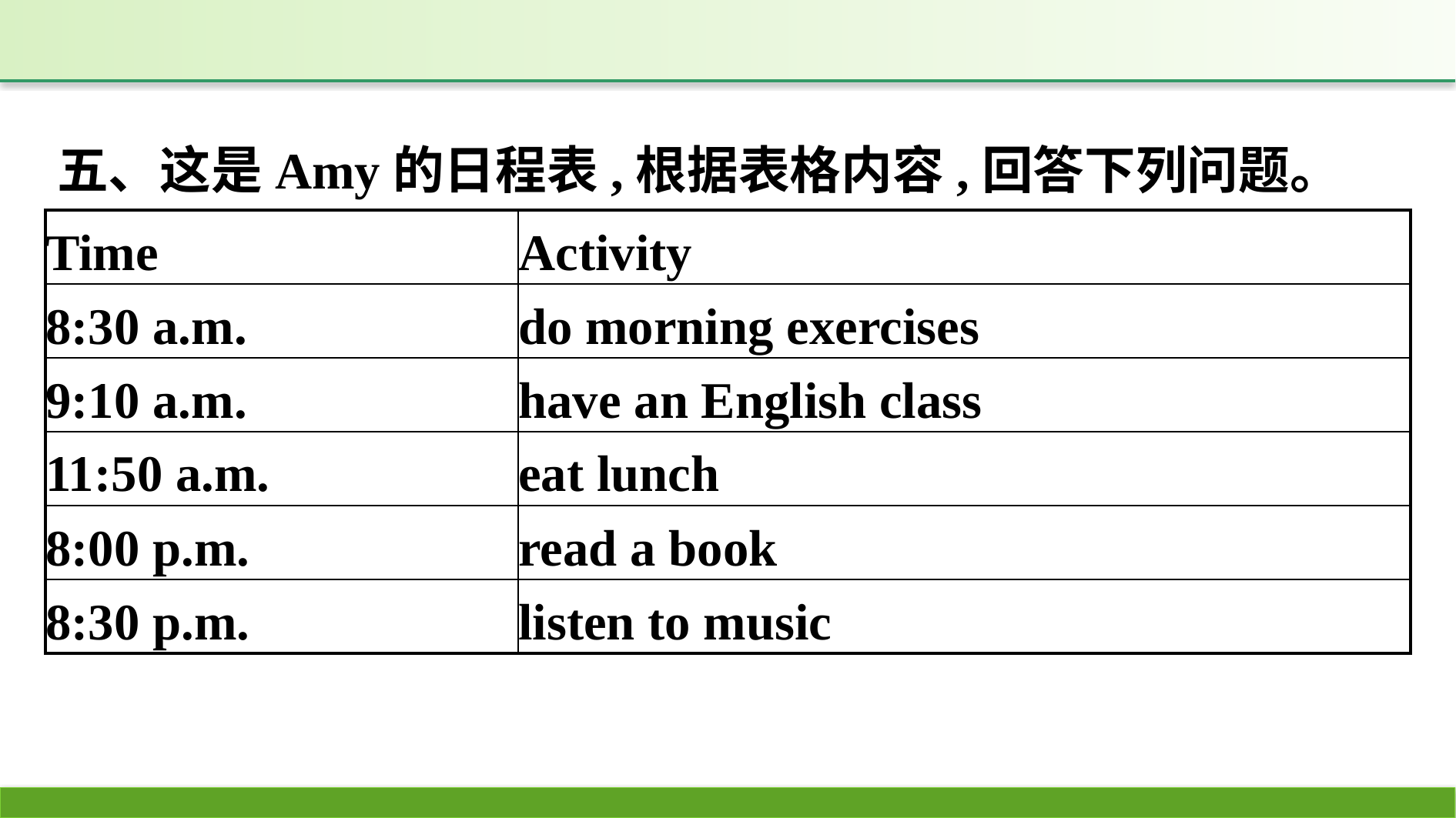

五、这是Amy的日程表,根据表格内容,回答下列问题。
| Time | Activity |
| --- | --- |
| 8:30 a.m. | do morning exercises |
| 9:10 a.m. | have an English class |
| 11:50 a.m. | eat lunch |
| 8:00 p.m. | read a book |
| 8:30 p.m. | listen to music |